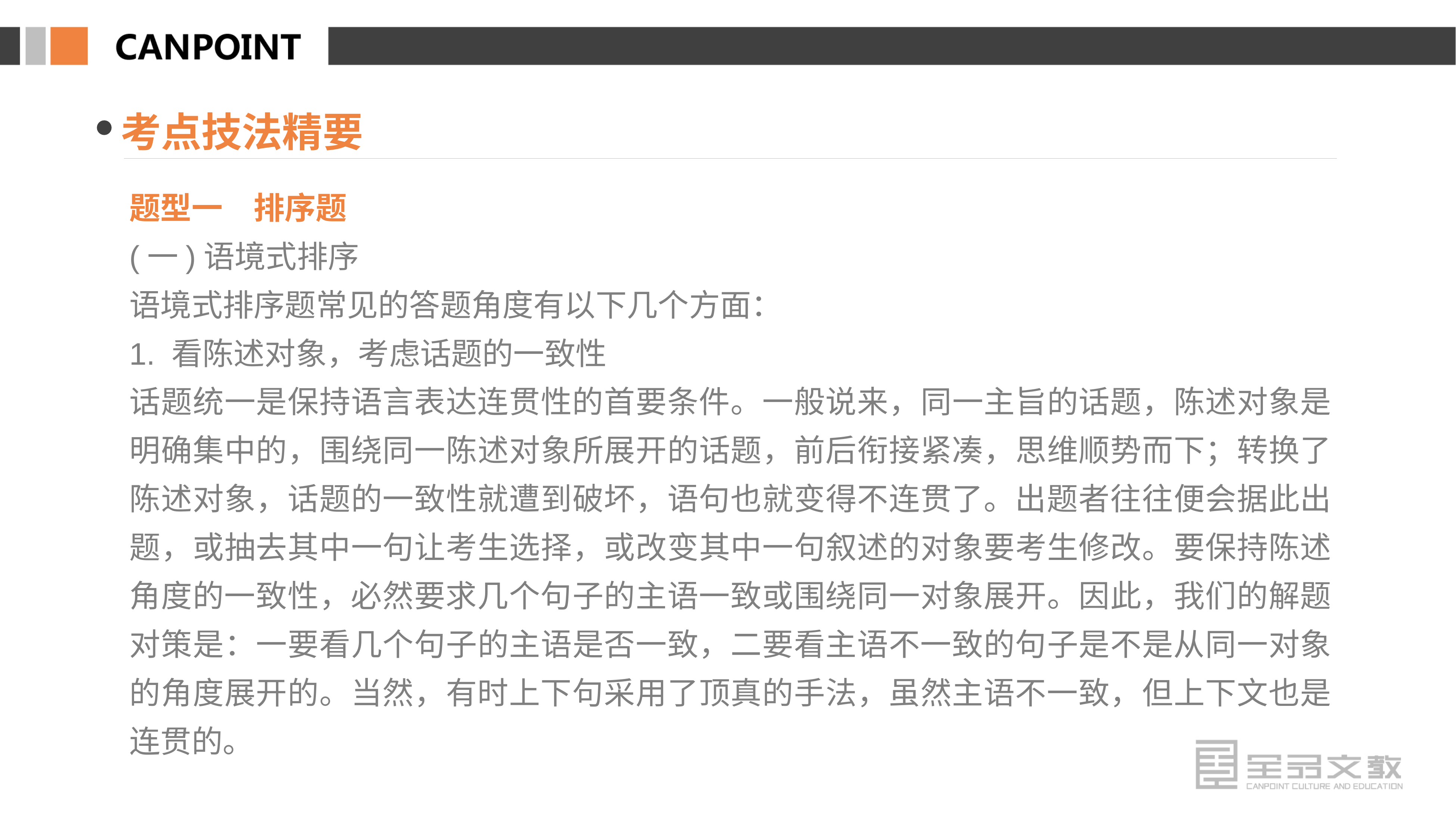

考点技法精要

题型一　排序题
(一)语境式排序
语境式排序题常见的答题角度有以下几个方面：
1. 看陈述对象，考虑话题的一致性
话题统一是保持语言表达连贯性的首要条件。一般说来，同一主旨的话题，陈述对象是明确集中的，围绕同一陈述对象所展开的话题，前后衔接紧凑，思维顺势而下；转换了陈述对象，话题的一致性就遭到破坏，语句也就变得不连贯了。出题者往往便会据此出题，或抽去其中一句让考生选择，或改变其中一句叙述的对象要考生修改。要保持陈述角度的一致性，必然要求几个句子的主语一致或围绕同一对象展开。因此，我们的解题对策是：一要看几个句子的主语是否一致，二要看主语不一致的句子是不是从同一对象的角度展开的。当然，有时上下句采用了顶真的手法，虽然主语不一致，但上下文也是连贯的。